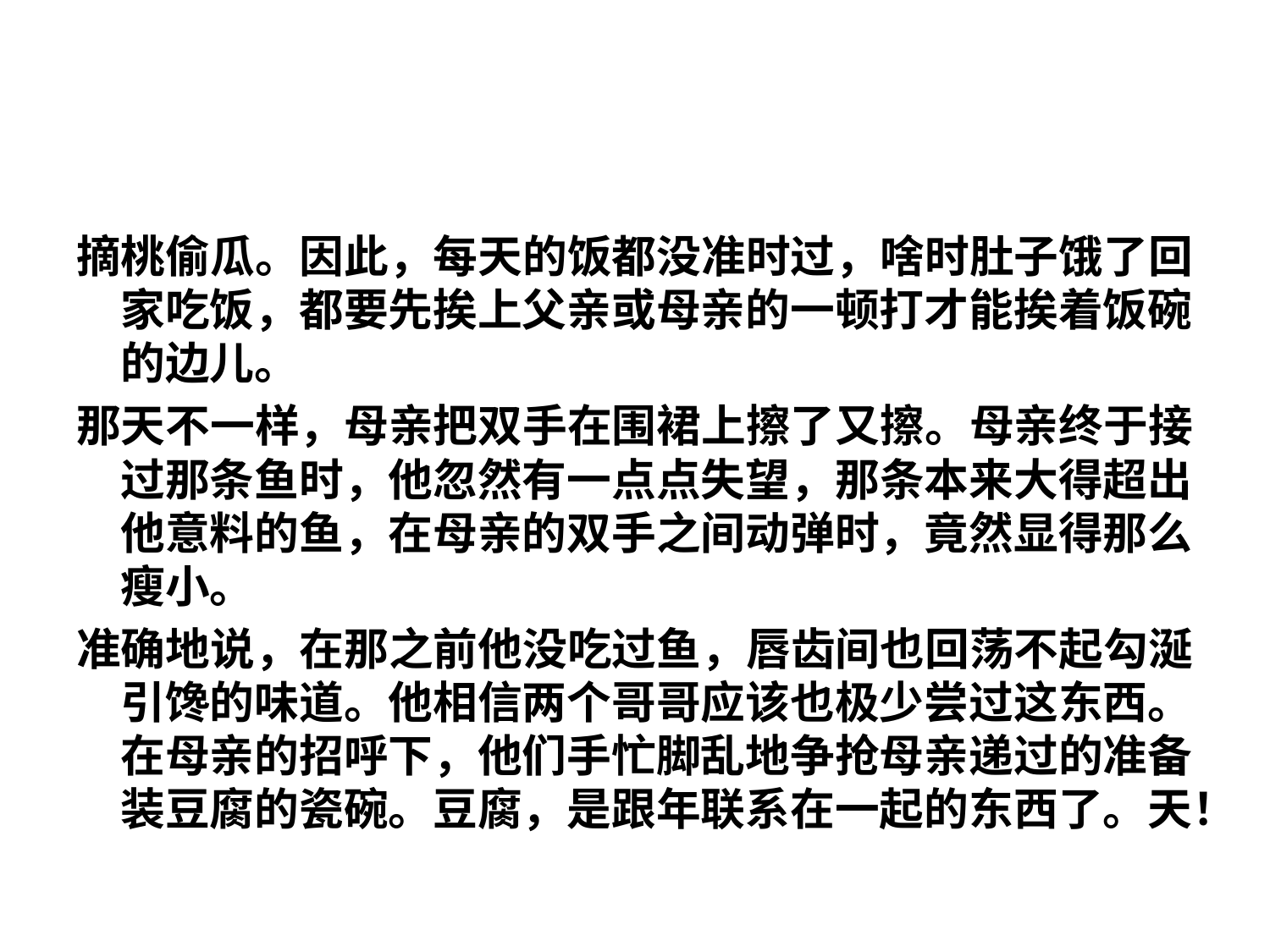

#
摘桃偷瓜。因此，每天的饭都没准时过，啥时肚子饿了回家吃饭，都要先挨上父亲或母亲的一顿打才能挨着饭碗的边儿。
那天不一样，母亲把双手在围裙上擦了又擦。母亲终于接过那条鱼时，他忽然有一点点失望，那条本来大得超出他意料的鱼，在母亲的双手之间动弹时，竟然显得那么瘦小。
准确地说，在那之前他没吃过鱼，唇齿间也回荡不起勾涎引馋的味道。他相信两个哥哥应该也极少尝过这东西。在母亲的招呼下，他们手忙脚乱地争抢母亲递过的准备装豆腐的瓷碗。豆腐，是跟年联系在一起的东西了。天！